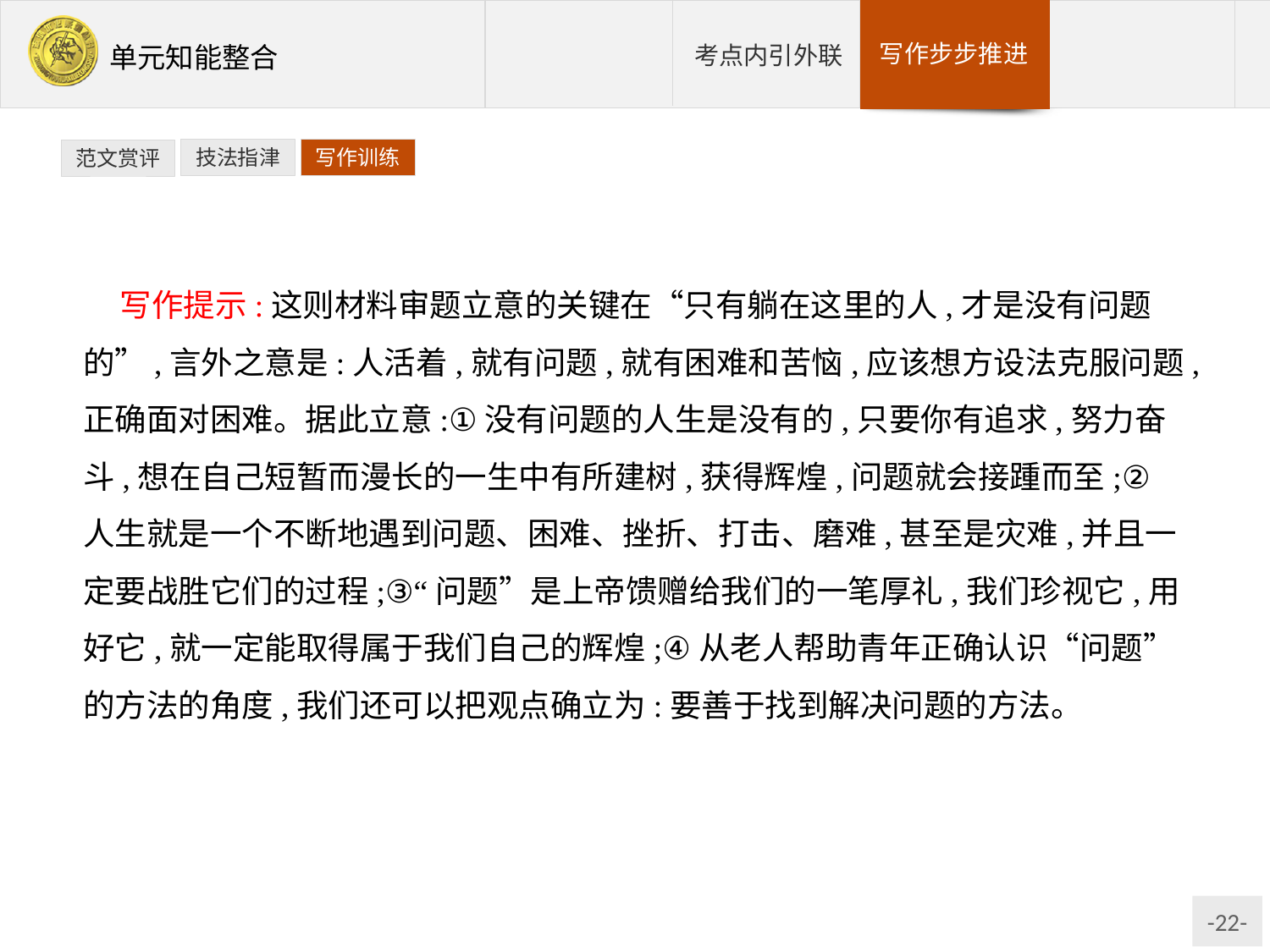

技法指津
写作训练
范文赏评
写作提示:这则材料审题立意的关键在“只有躺在这里的人,才是没有问题的”,言外之意是:人活着,就有问题,就有困难和苦恼,应该想方设法克服问题,正确面对困难。据此立意:①没有问题的人生是没有的,只要你有追求,努力奋斗,想在自己短暂而漫长的一生中有所建树,获得辉煌,问题就会接踵而至;②人生就是一个不断地遇到问题、困难、挫折、打击、磨难,甚至是灾难,并且一定要战胜它们的过程;③“问题”是上帝馈赠给我们的一笔厚礼,我们珍视它,用好它,就一定能取得属于我们自己的辉煌;④从老人帮助青年正确认识“问题”的方法的角度,我们还可以把观点确立为:要善于找到解决问题的方法。